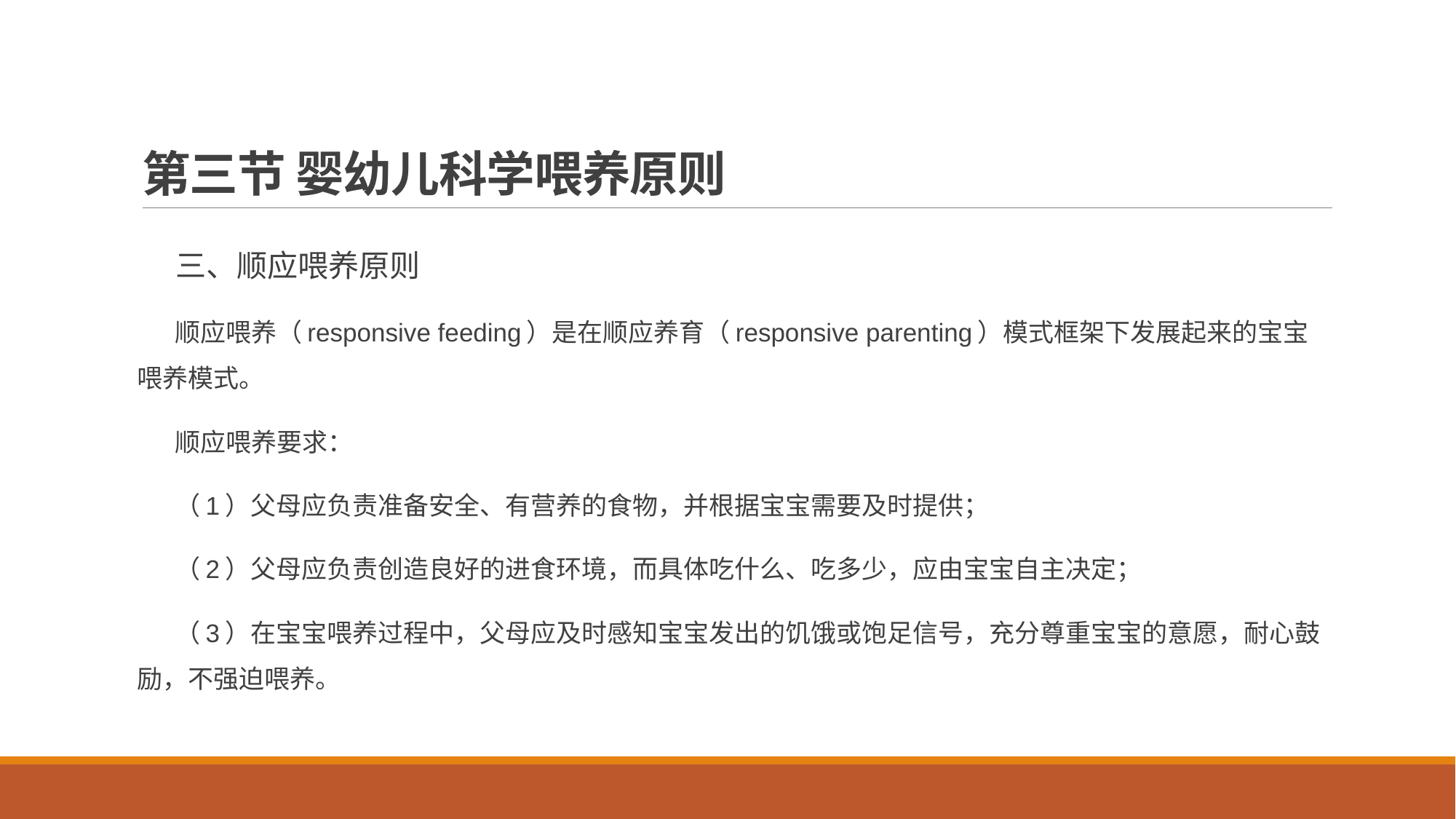

# 第三节 婴幼儿科学喂养原则
三、顺应喂养原则
顺应喂养（responsive feeding）是在顺应养育（responsive parenting）模式框架下发展起来的宝宝喂养模式。
顺应喂养要求：
（1）父母应负责准备安全、有营养的食物，并根据宝宝需要及时提供；
（2）父母应负责创造良好的进食环境，而具体吃什么、吃多少，应由宝宝自主决定；
（3）在宝宝喂养过程中，父母应及时感知宝宝发出的饥饿或饱足信号，充分尊重宝宝的意愿，耐心鼓励，不强迫喂养。